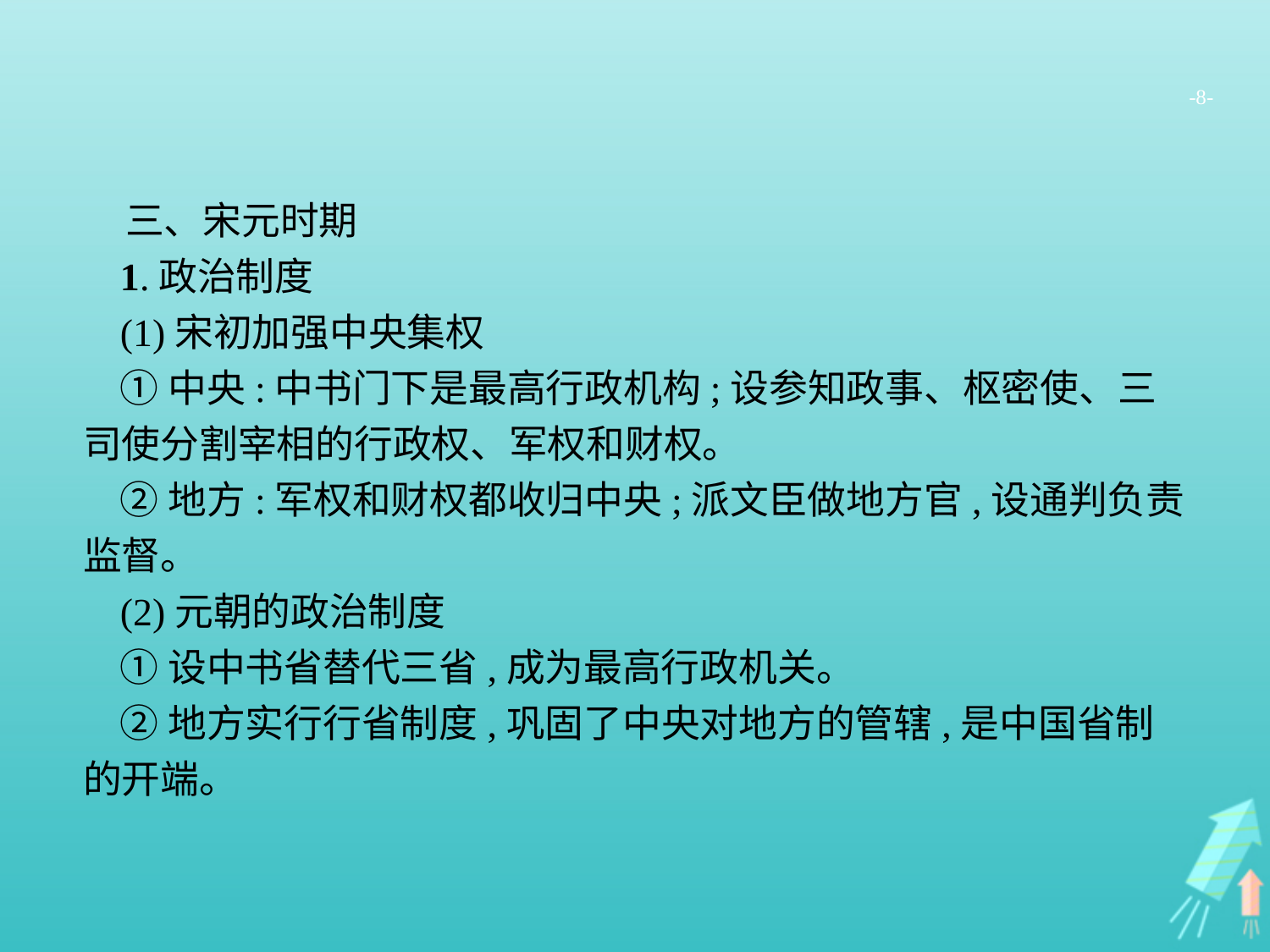

-8-
三、宋元时期
1.政治制度
(1)宋初加强中央集权
①中央:中书门下是最高行政机构;设参知政事、枢密使、三司使分割宰相的行政权、军权和财权。
②地方:军权和财权都收归中央;派文臣做地方官,设通判负责监督。
(2)元朝的政治制度
①设中书省替代三省,成为最高行政机关。
②地方实行行省制度,巩固了中央对地方的管辖,是中国省制的开端。